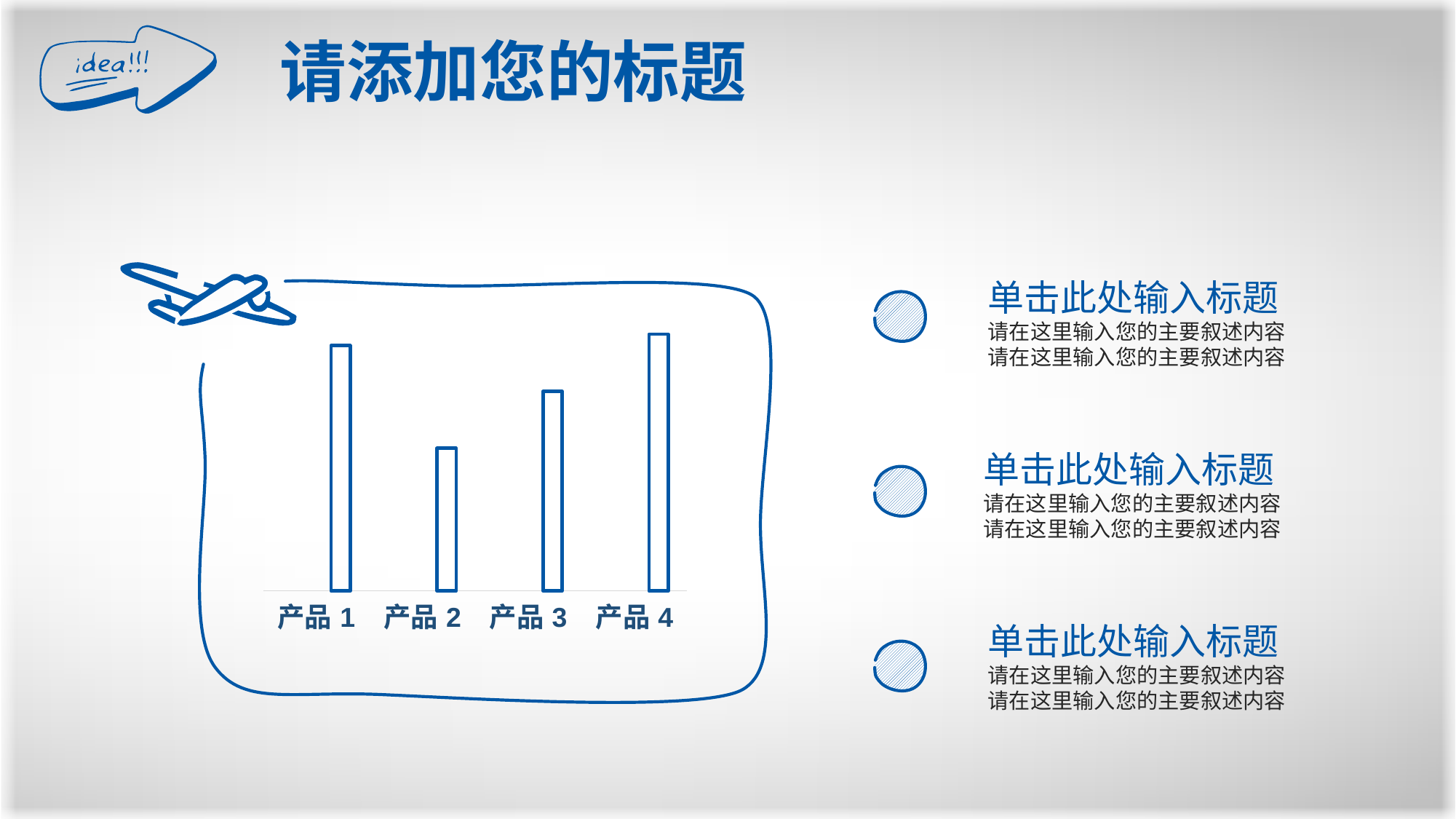

请添加您的标题

单击此处输入标题
请在这里输入您的主要叙述内容
请在这里输入您的主要叙述内容

### Chart

| Category | 列1 | 列2 | 系列 1 |
|---|---|---|---|
| 产品1 | None | None | 4.3 |
| 产品2 | None | None | 2.5 |
| 产品3 | None | None | 3.5 |
| 产品4 | None | None | 4.5 |
单击此处输入标题
请在这里输入您的主要叙述内容
请在这里输入您的主要叙述内容

单击此处输入标题
请在这里输入您的主要叙述内容
请在这里输入您的主要叙述内容